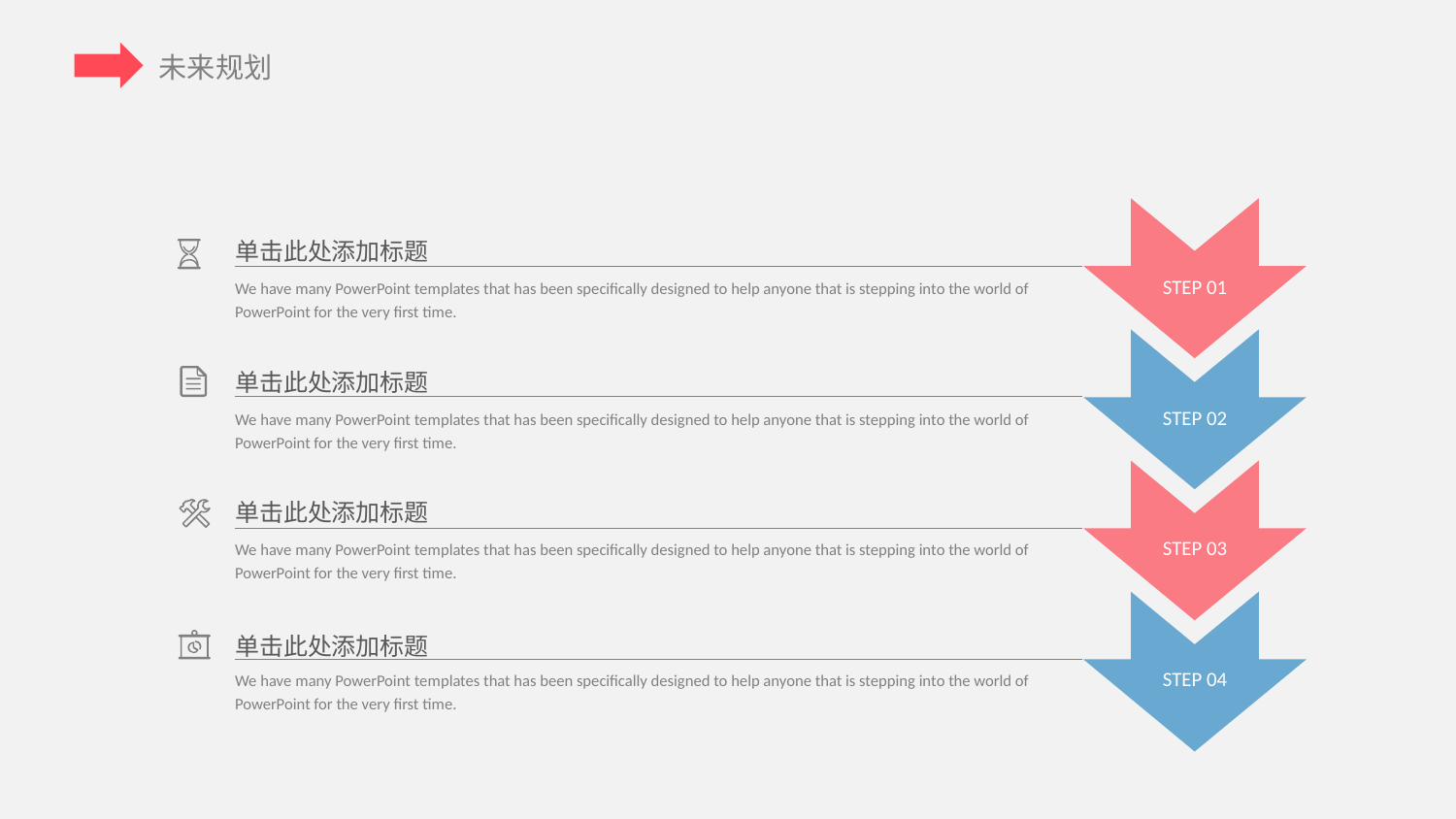

单击此处添加标题

STEP 01
We have many PowerPoint templates that has been specifically designed to help anyone that is stepping into the world of PowerPoint for the very first time.

单击此处添加标题
We have many PowerPoint templates that has been specifically designed to help anyone that is stepping into the world of PowerPoint for the very first time.
STEP 02

单击此处添加标题

STEP 03
We have many PowerPoint templates that has been specifically designed to help anyone that is stepping into the world of PowerPoint for the very first time.

单击此处添加标题
STEP 04
We have many PowerPoint templates that has been specifically designed to help anyone that is stepping into the world of PowerPoint for the very first time.